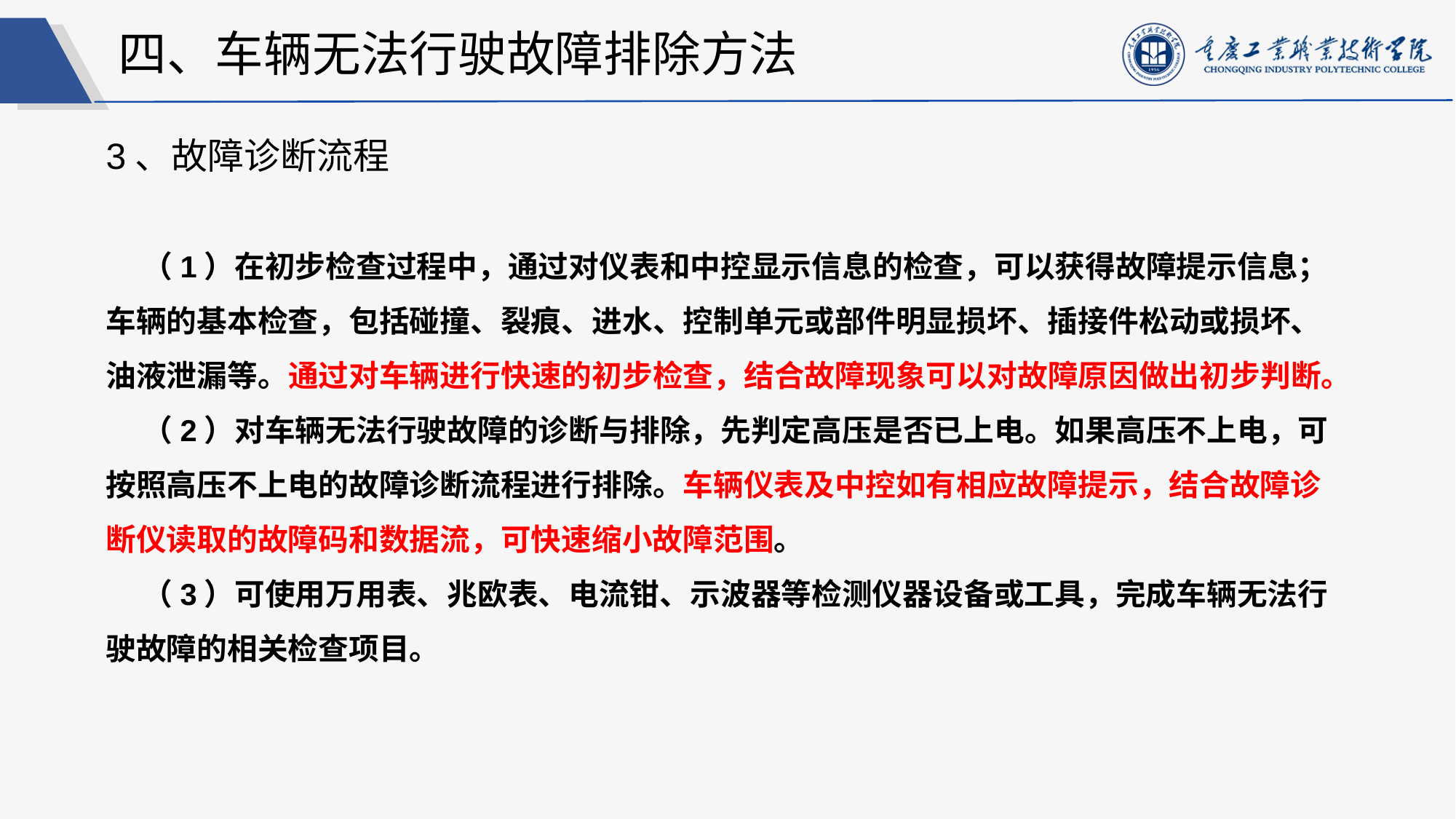

四、车辆无法行驶故障排除方法
3、故障诊断流程
（1）在初步检查过程中，通过对仪表和中控显示信息的检查，可以获得故障提示信息；车辆的基本检查，包括碰撞、裂痕、进水、控制单元或部件明显损坏、插接件松动或损坏、油液泄漏等。通过对车辆进行快速的初步检查，结合故障现象可以对故障原因做出初步判断。
（2）对车辆无法行驶故障的诊断与排除，先判定高压是否已上电。如果高压不上电，可按照高压不上电的故障诊断流程进行排除。车辆仪表及中控如有相应故障提示，结合故障诊断仪读取的故障码和数据流，可快速缩小故障范围。
（3）可使用万用表、兆欧表、电流钳、示波器等检测仪器设备或工具，完成车辆无法行驶故障的相关检查项目。